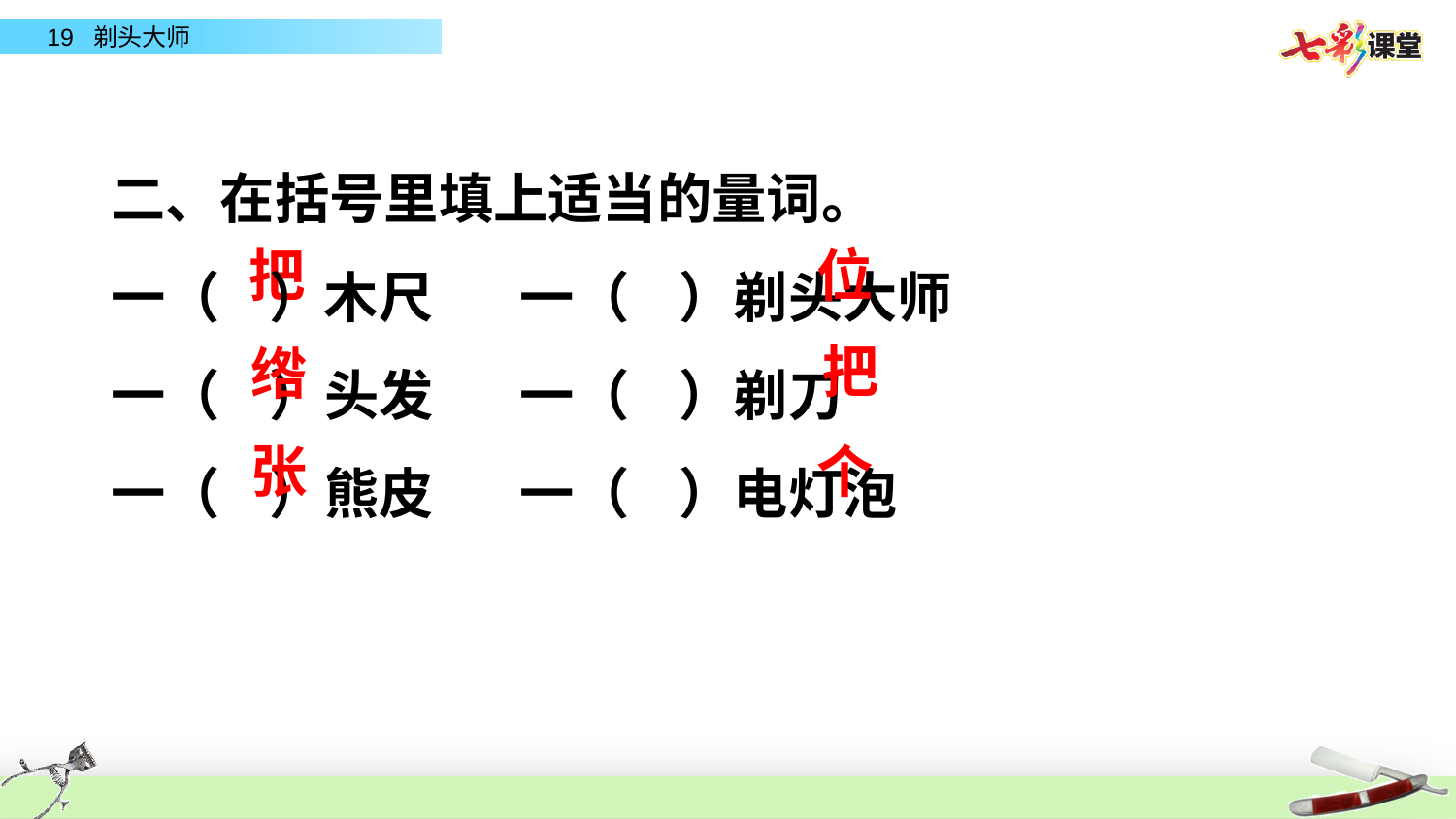

二、在括号里填上适当的量词。
一（    ）木尺       一（    ）剃头大师
一（    ）头发       一（    ）剃刀
一（    ）熊皮       一（    ）电灯泡
把
位
把
绺
个
张